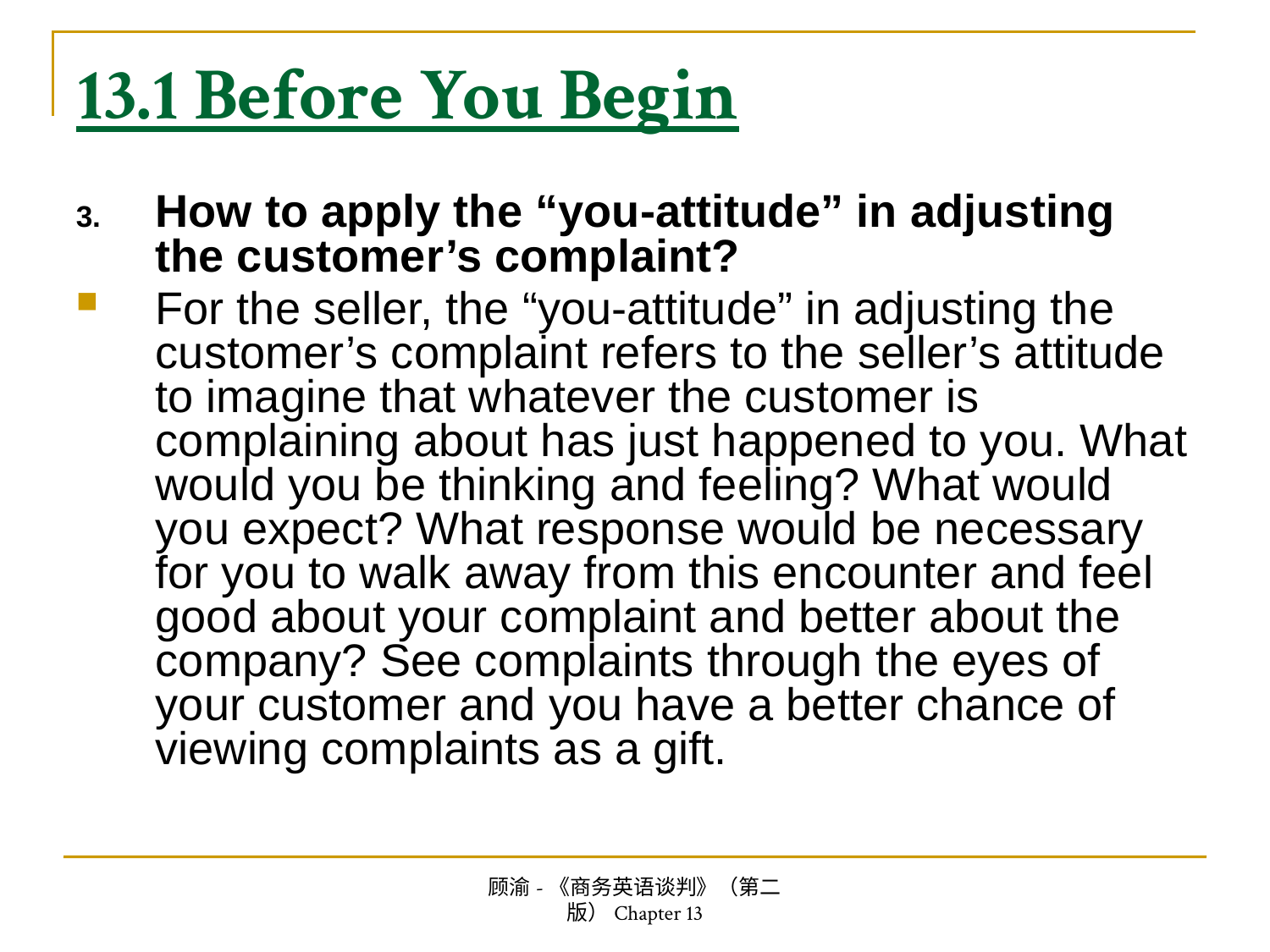

# 13.1 Before You Begin
How to apply the “you-attitude” in adjusting the customer’s complaint?
For the seller, the “you-attitude” in adjusting the customer’s complaint refers to the seller’s attitude to imagine that whatever the customer is complaining about has just happened to you. What would you be thinking and feeling? What would you expect? What response would be necessary for you to walk away from this encounter and feel good about your complaint and better about the company? See complaints through the eyes of your customer and you have a better chance of viewing complaints as a gift.

7
顾渝-《商务英语谈判》（第二版）Chapter 13